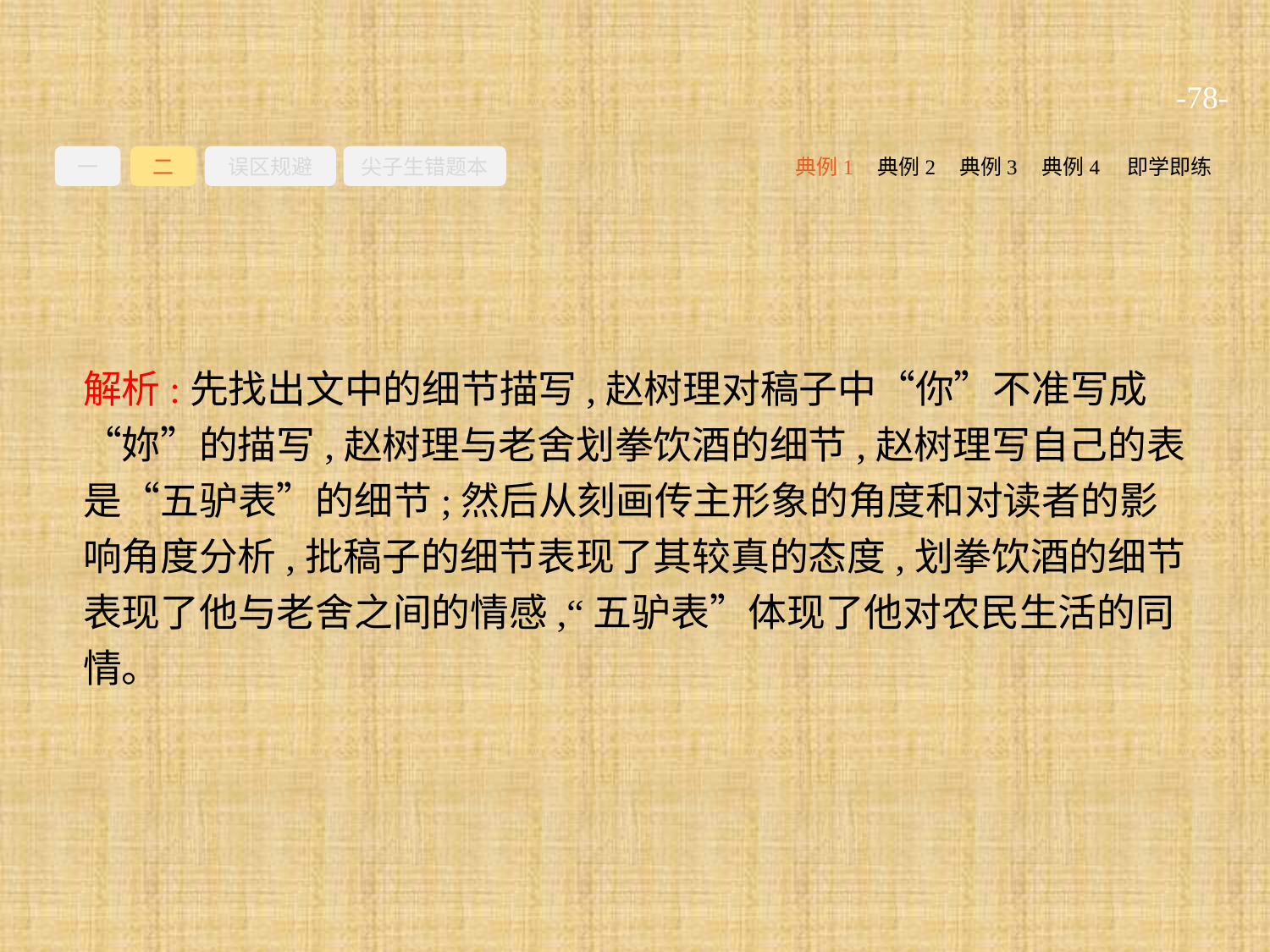

-78-
一
二
误区规避
尖子生错题本
典例2
典例3
典例4
即学即练
典例1
解析:先找出文中的细节描写,赵树理对稿子中“你”不准写成“妳”的描写,赵树理与老舍划拳饮酒的细节,赵树理写自己的表是“五驴表”的细节;然后从刻画传主形象的角度和对读者的影响角度分析,批稿子的细节表现了其较真的态度,划拳饮酒的细节表现了他与老舍之间的情感,“五驴表”体现了他对农民生活的同情。